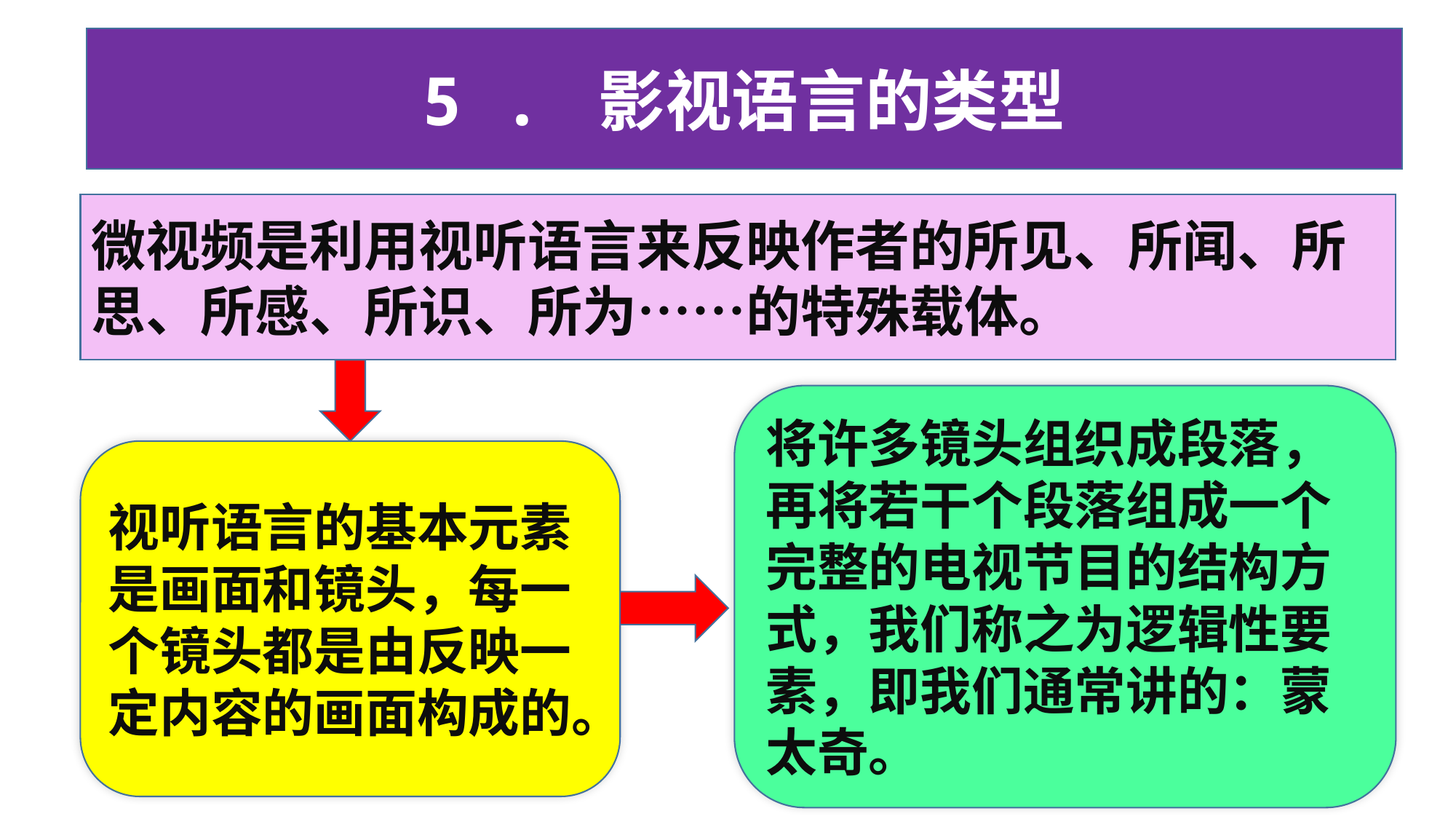

5 . 影视语言的类型
# 基于网络的自组织学习系统
微视频是利用视听语言来反映作者的所见、所闻、所思、所感、所识、所为……的特殊载体。

将许多镜头组织成段落，再将若干个段落组成一个完整的电视节目的结构方式，我们称之为逻辑性要素，即我们通常讲的：蒙太奇。
视听语言的基本元素是画面和镜头，每一个镜头都是由反映一定内容的画面构成的。